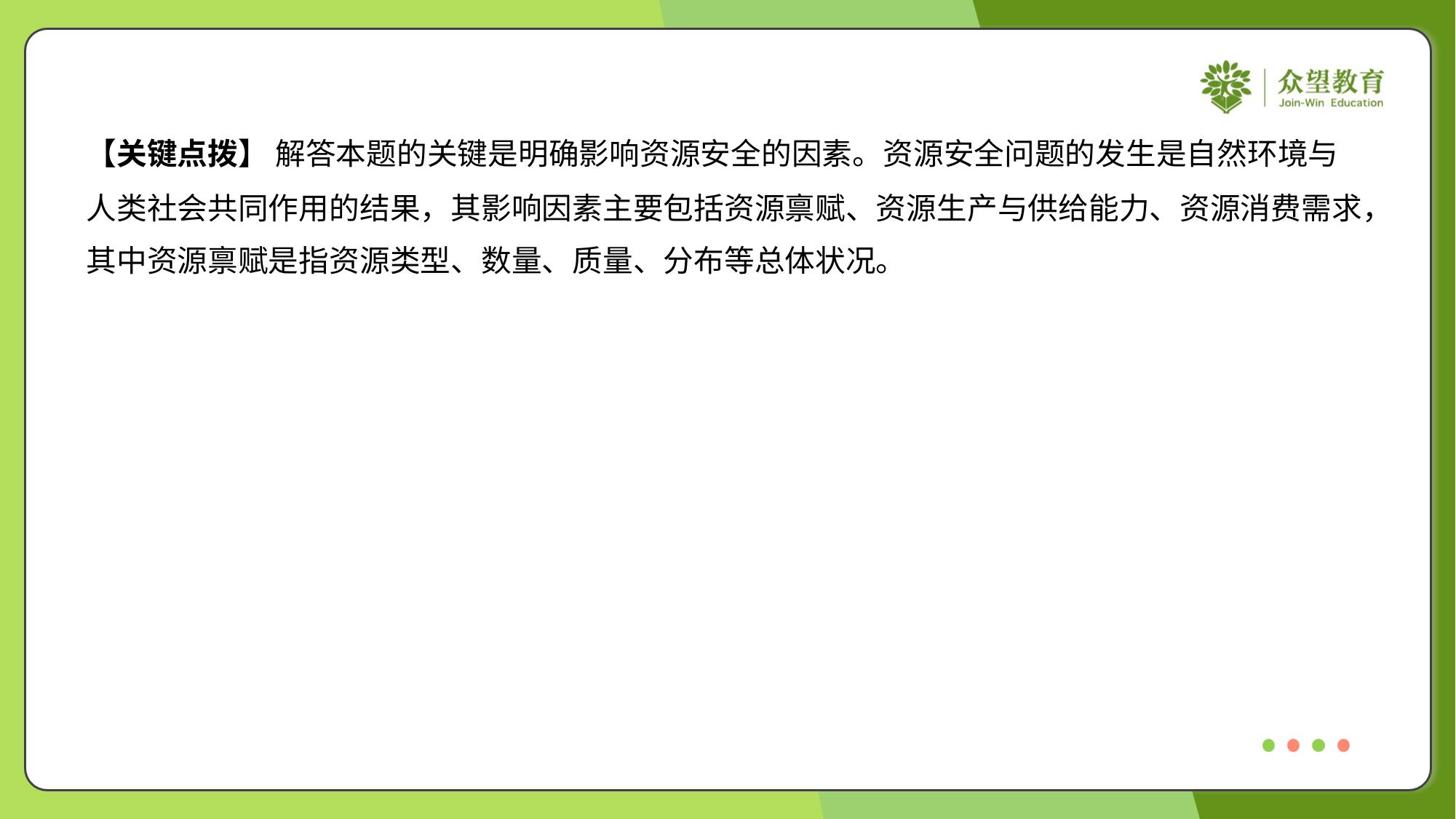

【关键点拨】 解答本题的关键是明确影响资源安全的因素。资源安全问题的发生是自然环境与
人类社会共同作用的结果，其影响因素主要包括资源禀赋、资源生产与供给能力、资源消费需求，
其中资源禀赋是指资源类型、数量、质量、分布等总体状况。